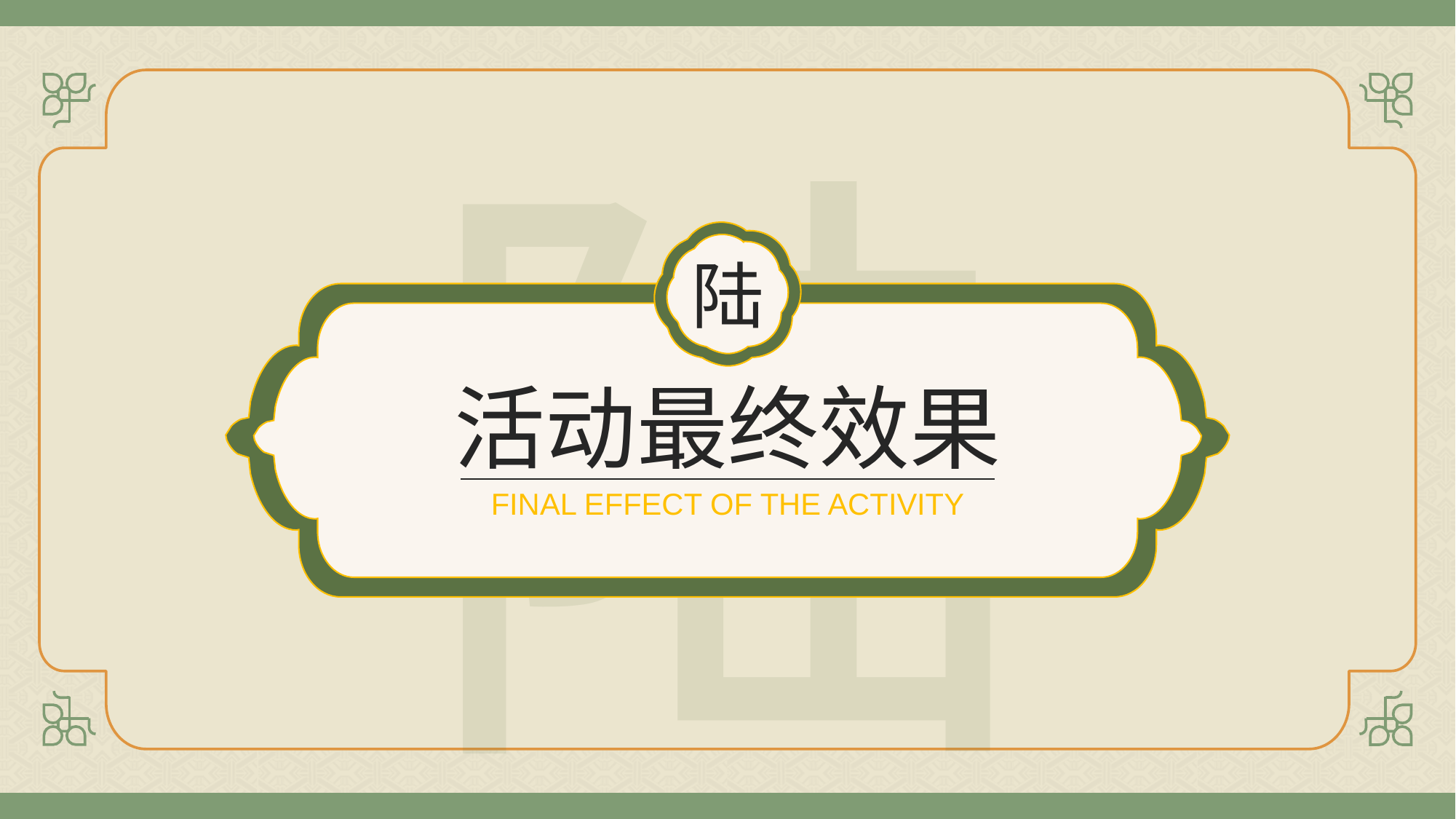

陆

陆
活动最终效果
FINAL EFFECT OF THE ACTIVITY